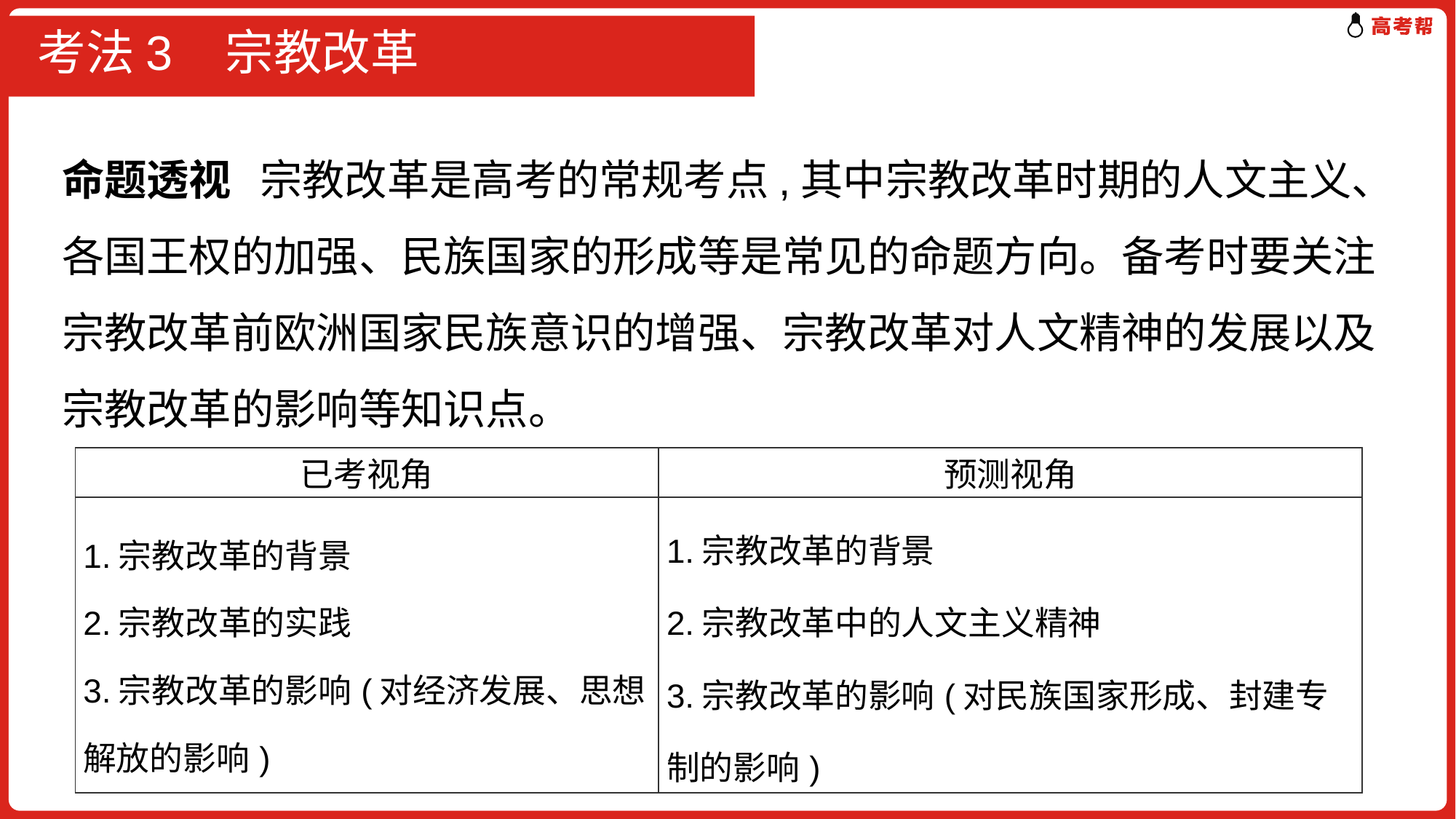

# 考法3   宗教改革
命题透视   宗教改革是高考的常规考点,其中宗教改革时期的人文主义、各国王权的加强、民族国家的形成等是常见的命题方向。备考时要关注宗教改革前欧洲国家民族意识的增强、宗教改革对人文精神的发展以及宗教改革的影响等知识点。
| 已考视角 | 预测视角 |
| --- | --- |
| 1.宗教改革的背景 2.宗教改革的实践 3.宗教改革的影响(对经济发展、思想解放的影响) | 1.宗教改革的背景 2.宗教改革中的人文主义精神 3.宗教改革的影响(对民族国家形成、封建专制的影响) |